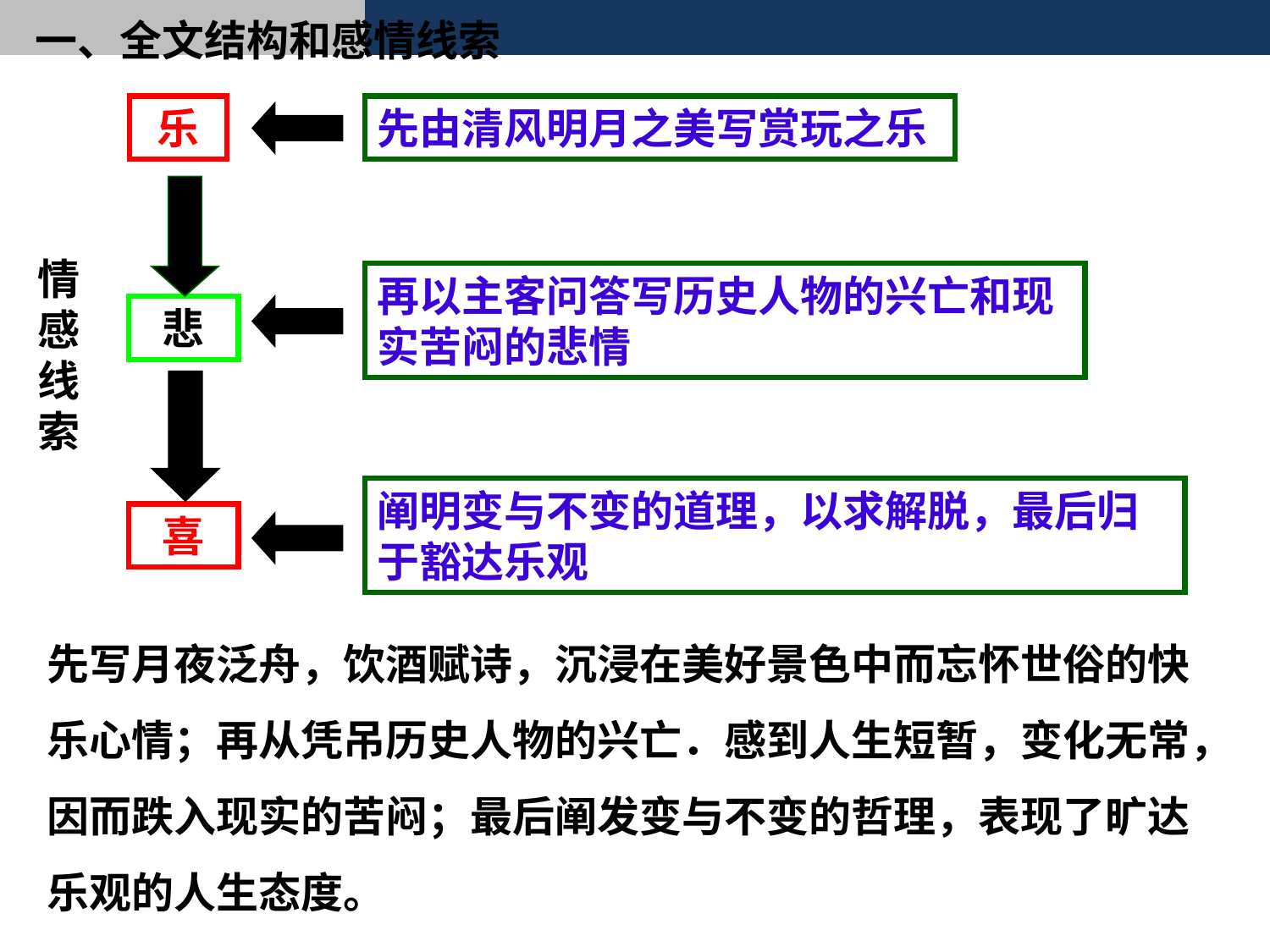

一、全文结构和感情线索
乐
先由清风明月之美写赏玩之乐

情感线索
再以主客问答写历史人物的兴亡和现实苦闷的悲情
悲

阐明变与不变的道理，以求解脱，最后归于豁达乐观
喜

先写月夜泛舟，饮酒赋诗，沉浸在美好景色中而忘怀世俗的快乐心情；再从凭吊历史人物的兴亡．感到人生短暂，变化无常，因而跌入现实的苦闷；最后阐发变与不变的哲理，表现了旷达乐观的人生态度。